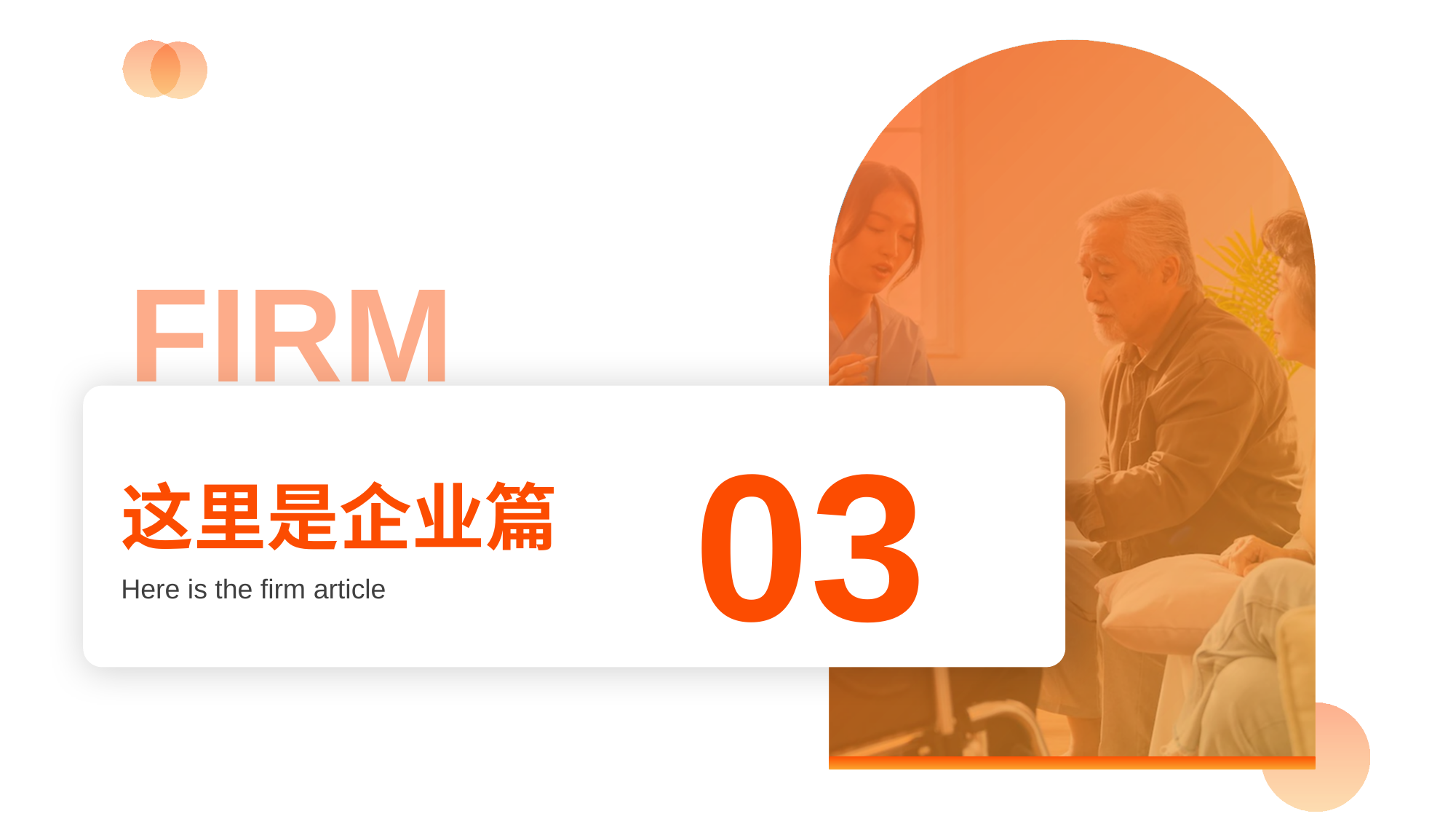

FIRM
03
这里是企业篇
Here is the firm article